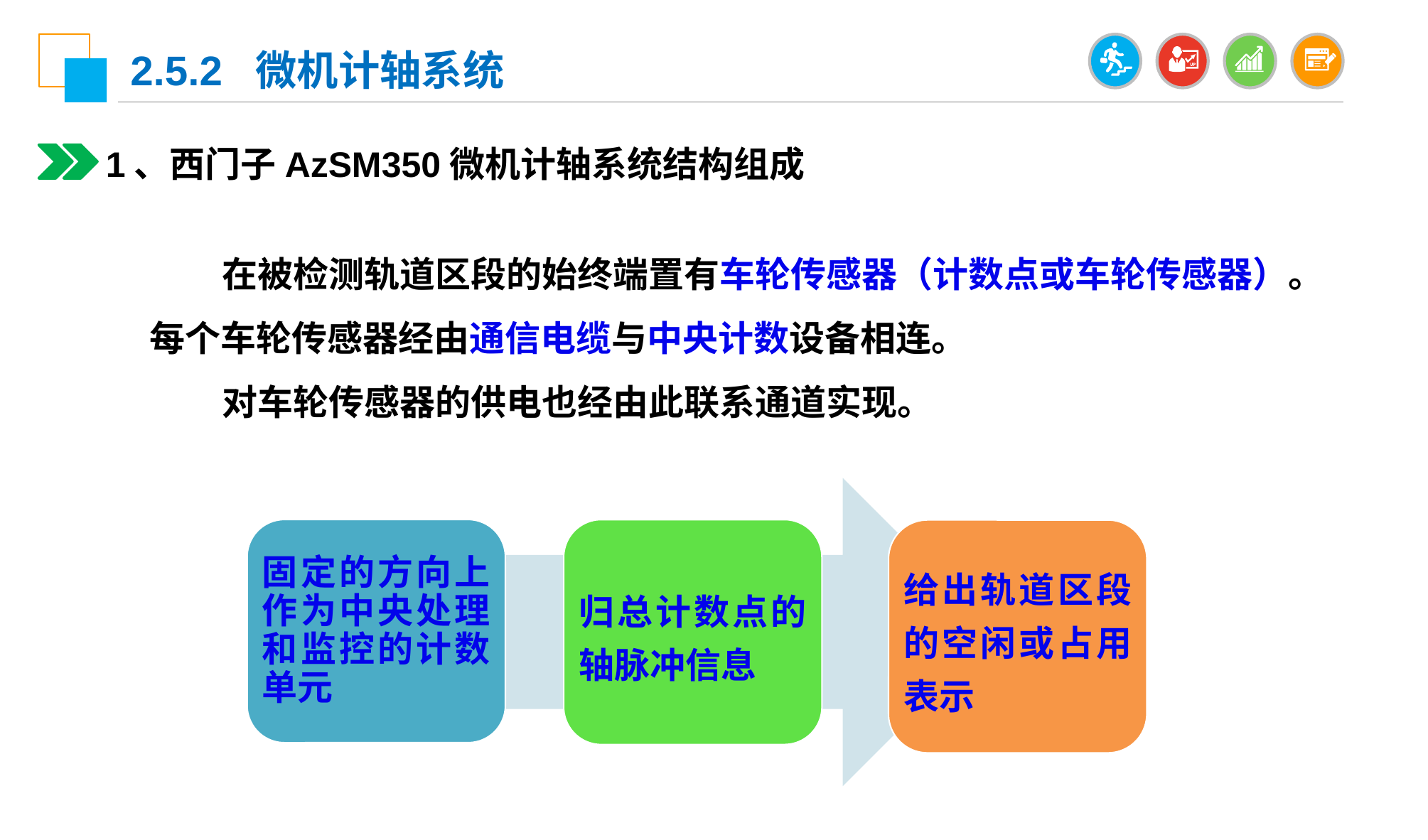

2.5.2  微机计轴系统
1、西门子AzSM350微机计轴系统结构组成

        在被检测轨道区段的始终端置有车轮传感器（计数点或车轮传感器）。每个车轮传感器经由通信电缆与中央计数设备相连。
        对车轮传感器的供电也经由此联系通道实现。

固定的方向上作为中央处理和监控的计数单元

归总计数点的轴脉冲信息

给出轨道区段的空闲或占用表示